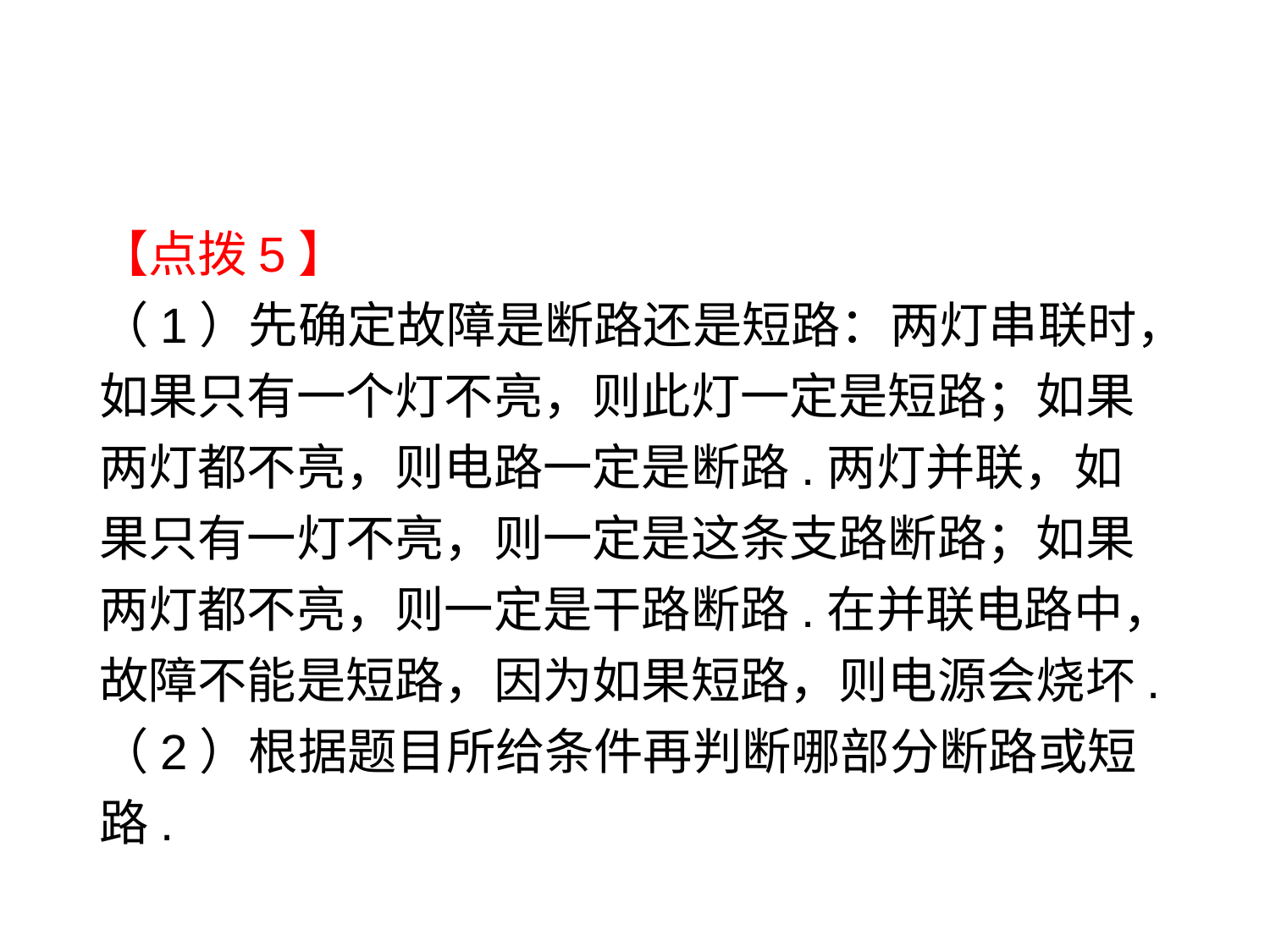

【点拨5】
（1）先确定故障是断路还是短路：两灯串联时，如果只有一个灯不亮，则此灯一定是短路；如果两灯都不亮，则电路一定是断路.两灯并联，如果只有一灯不亮，则一定是这条支路断路；如果两灯都不亮，则一定是干路断路.在并联电路中，故障不能是短路，因为如果短路，则电源会烧坏.
（2）根据题目所给条件再判断哪部分断路或短路.